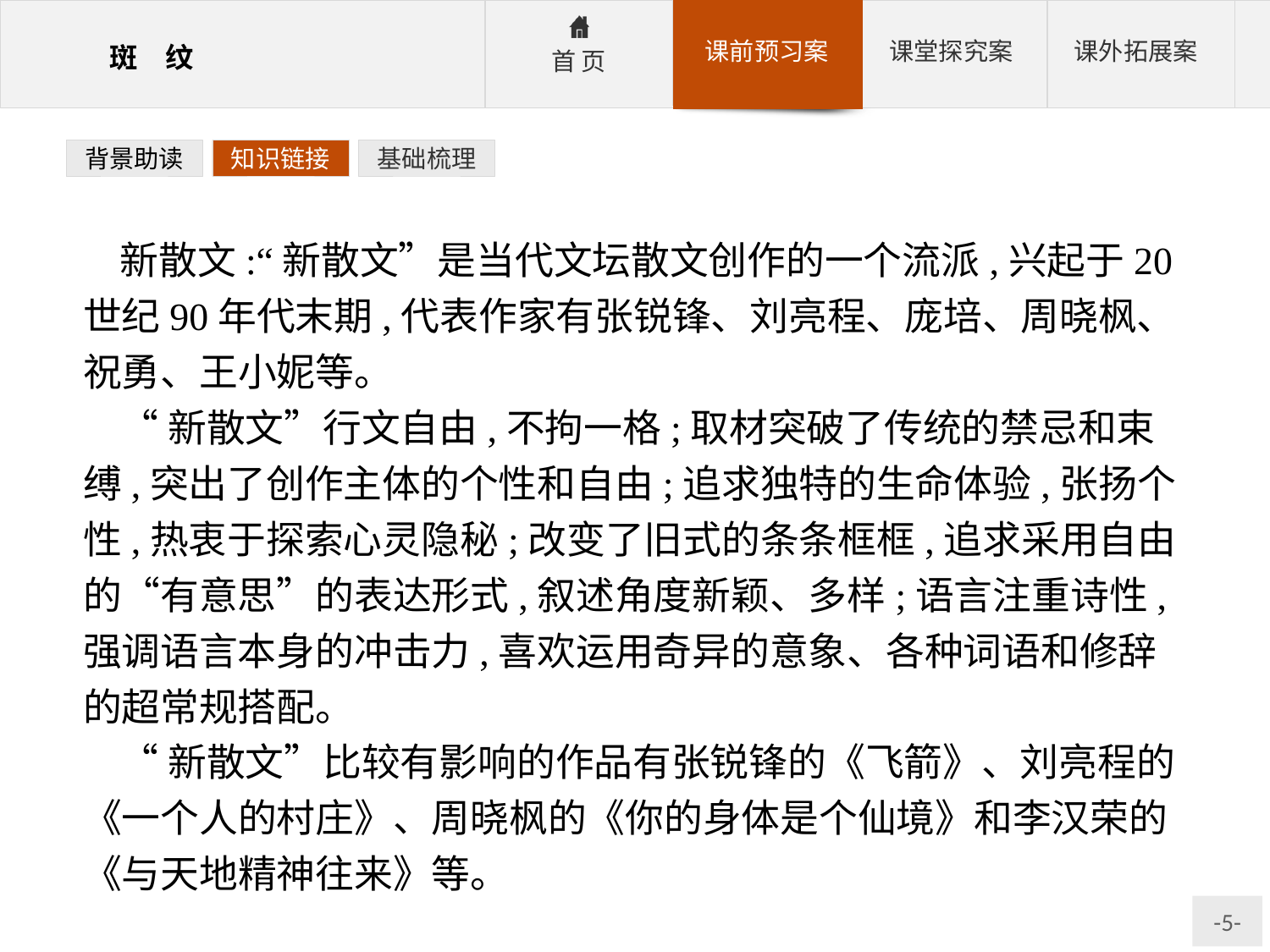

背景助读
知识链接
基础梳理
新散文:“新散文”是当代文坛散文创作的一个流派,兴起于20世纪90年代末期,代表作家有张锐锋、刘亮程、庞培、周晓枫、祝勇、王小妮等。
“新散文”行文自由,不拘一格;取材突破了传统的禁忌和束缚,突出了创作主体的个性和自由;追求独特的生命体验,张扬个性,热衷于探索心灵隐秘;改变了旧式的条条框框,追求采用自由的“有意思”的表达形式,叙述角度新颖、多样;语言注重诗性,强调语言本身的冲击力,喜欢运用奇异的意象、各种词语和修辞的超常规搭配。
“新散文”比较有影响的作品有张锐锋的《飞箭》、刘亮程的《一个人的村庄》、周晓枫的《你的身体是个仙境》和李汉荣的《与天地精神往来》等。